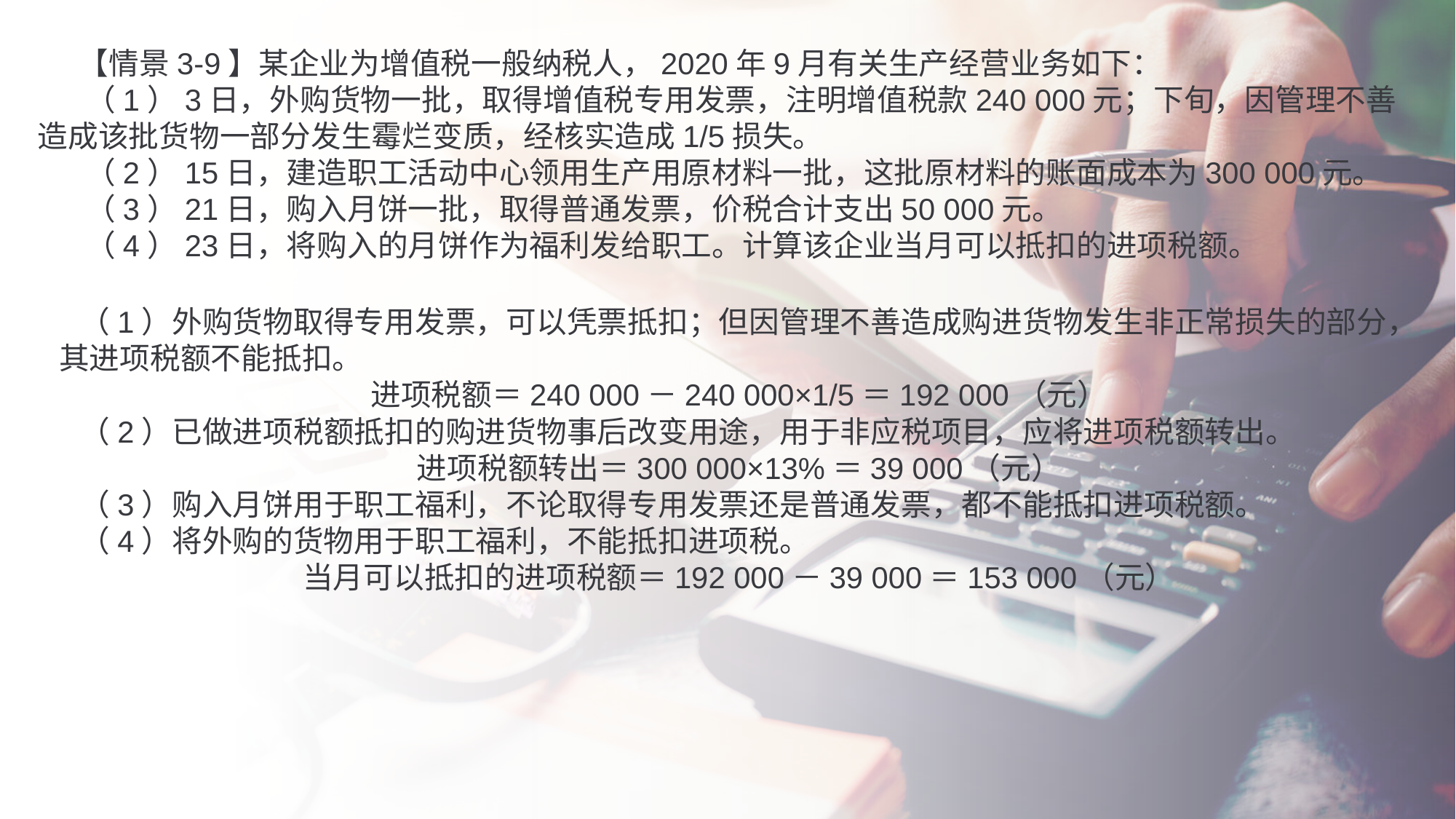

【情景3-9】某企业为增值税一般纳税人，2020年9月有关生产经营业务如下：
      （1）3日，外购货物一批，取得增值税专用发票，注明增值税款240 000元；下旬，因管理不善造成该批货物一部分发生霉烂变质，经核实造成1/5损失。
      （2）15日，建造职工活动中心领用生产用原材料一批，这批原材料的账面成本为300 000元。
      （3）21日，购入月饼一批，取得普通发票，价税合计支出50 000元。
      （4）23日，将购入的月饼作为福利发给职工。计算该企业当月可以抵扣的进项税额。
  （1）外购货物取得专用发票，可以凭票抵扣；但因管理不善造成购进货物发生非正常损失的部分，其进项税额不能抵扣。
进项税额＝240 000－240 000×1/5＝192 000（元）
  （2）已做进项税额抵扣的购进货物事后改变用途，用于非应税项目，应将进项税额转出。
进项税额转出＝300 000×13%＝39 000（元）
  （3）购入月饼用于职工福利，不论取得专用发票还是普通发票，都不能抵扣进项税额。
  （4）将外购的货物用于职工福利，不能抵扣进项税。
当月可以抵扣的进项税额＝192 000－39 000＝153 000（元）